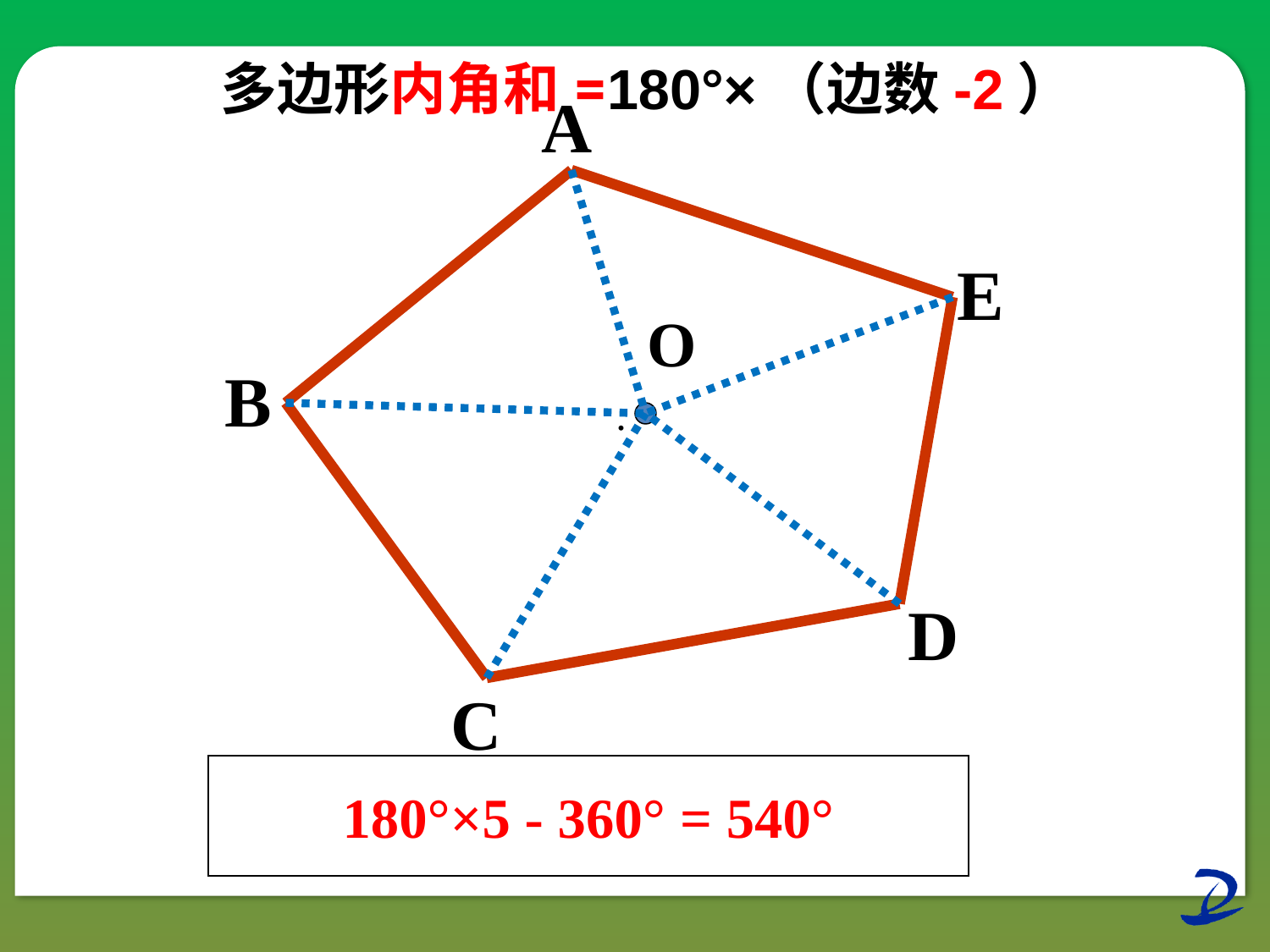

多边形内角和=180°×（边数-2）
 A

E

O

B
.

D

C
180°×5 - 360° = 540°